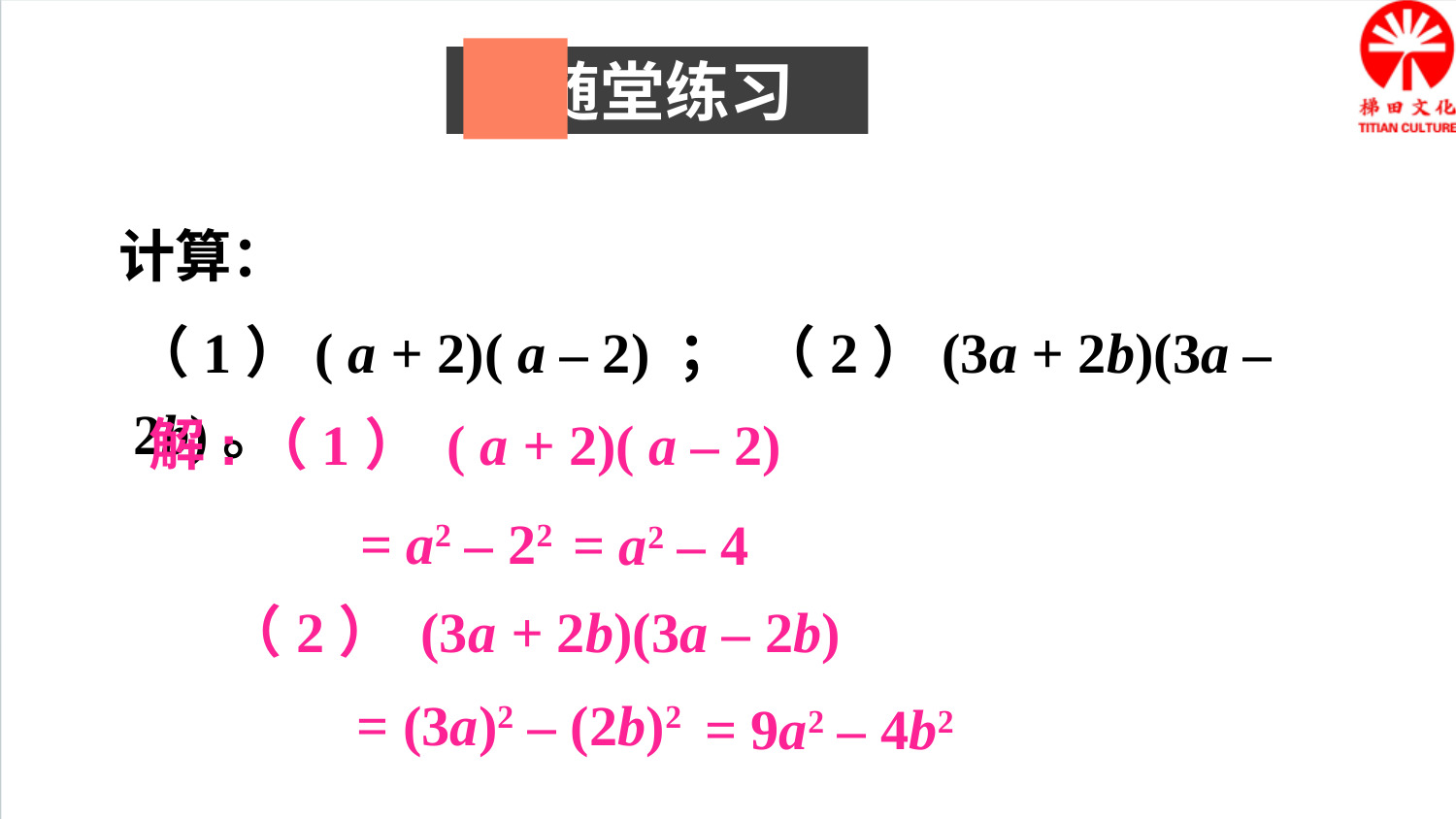

随堂练习
计算：
（1）( a + 2)( a – 2) ；  （2）(3a + 2b)(3a – 2b)。
解:（1） ( a + 2)( a – 2)
= a2 – 22
= a2 – 4
（2） (3a + 2b)(3a – 2b)
= (3a)2 – (2b)2
= 9a2 – 4b2